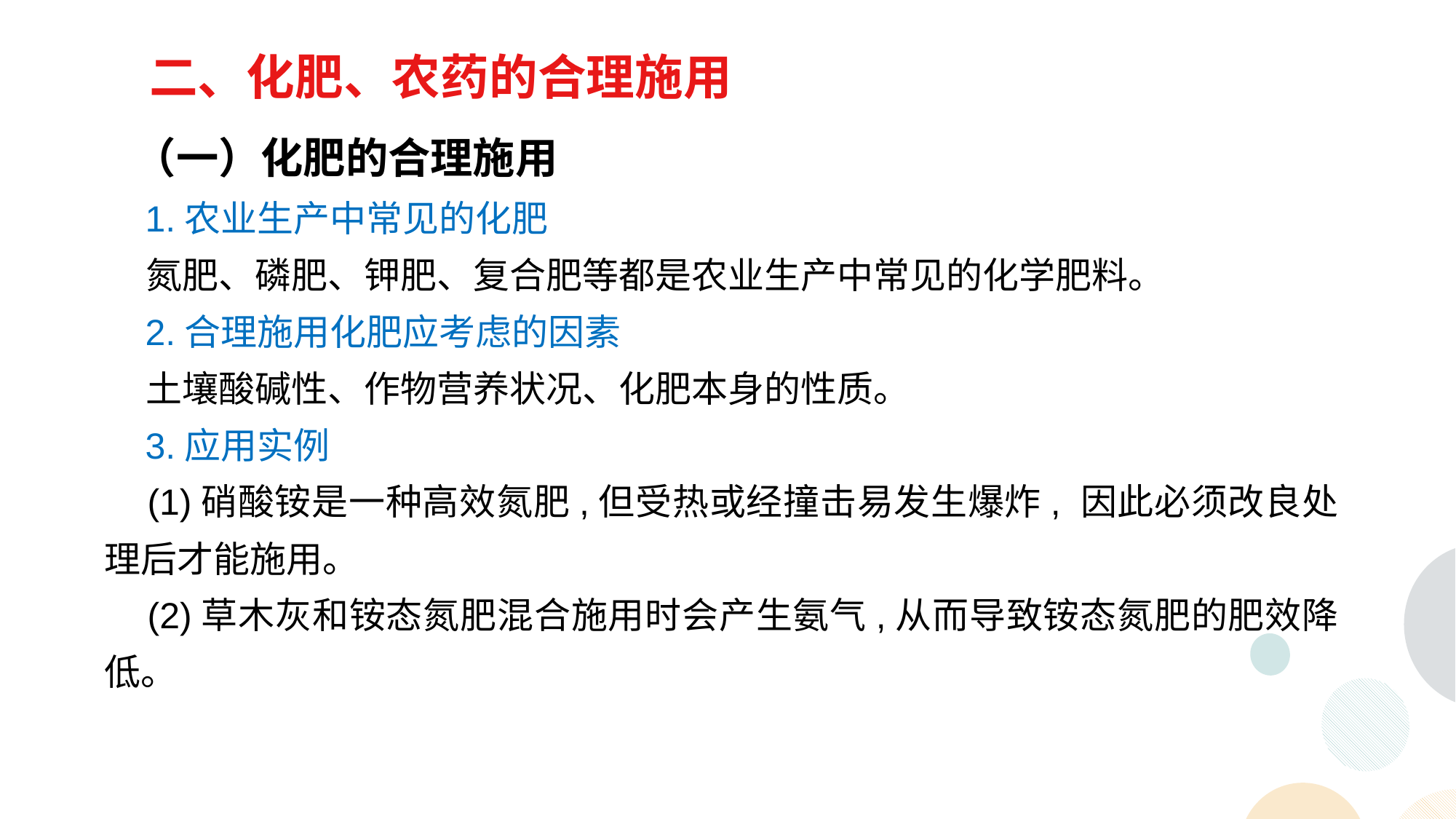

二、化肥、农药的合理施用
  （一）化肥的合理施用
    1.农业生产中常见的化肥
    氮肥、磷肥、钾肥、复合肥等都是农业生产中常见的化学肥料。
    2.合理施用化肥应考虑的因素
    土壤酸碱性、作物营养状况、化肥本身的性质。
    3.应用实例
    (1)硝酸铵是一种高效氮肥,但受热或经撞击易发生爆炸, 因此必须改良处理后才能施用。
    (2)草木灰和铵态氮肥混合施用时会产生氨气,从而导致铵态氮肥的肥效降低。